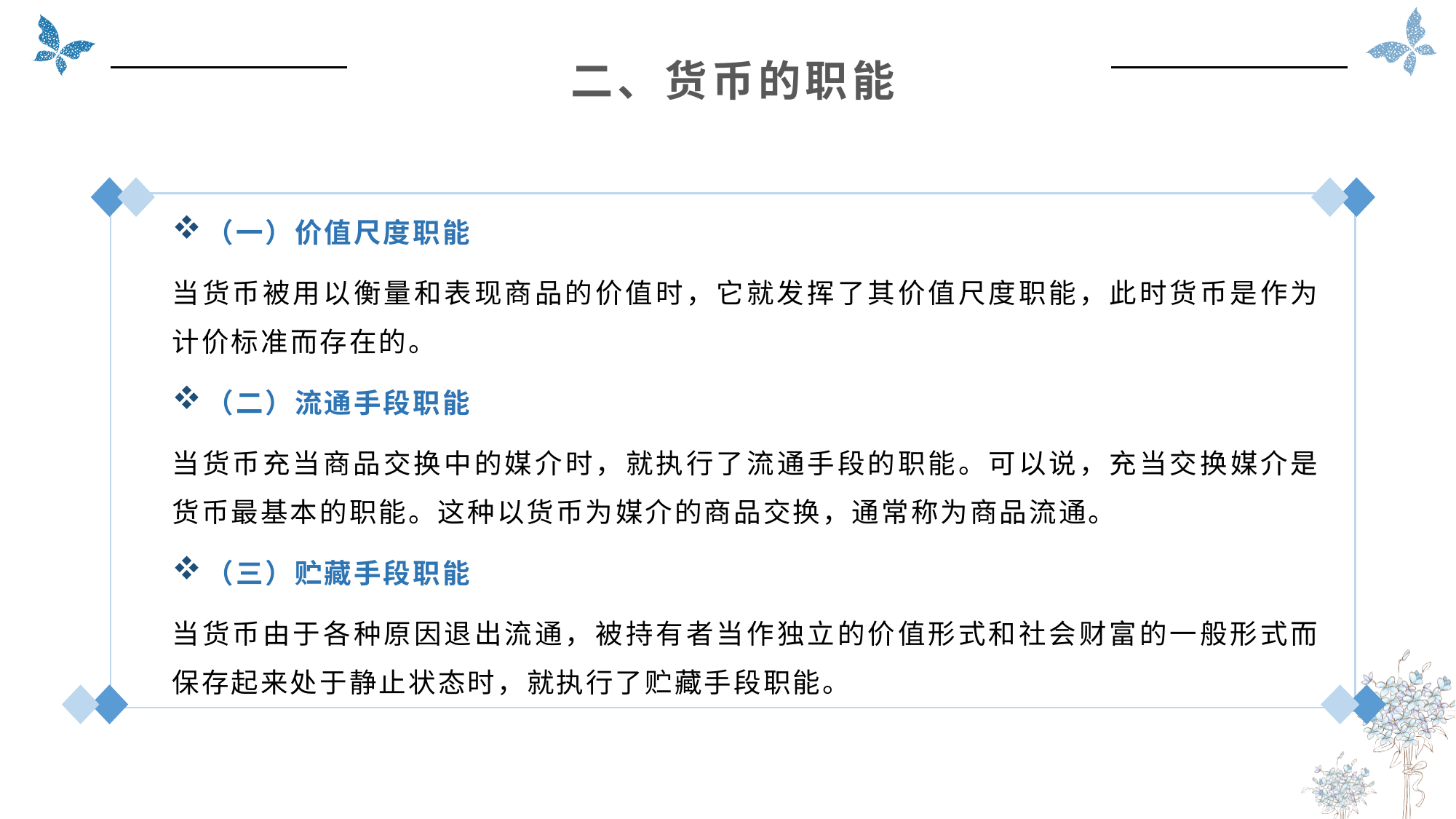

二、货币的职能

（一）价值尺度职能
当货币被用以衡量和表现商品的价值时，它就发挥了其价值尺度职能，此时货币是作为计价标准而存在的。
（二）流通手段职能
当货币充当商品交换中的媒介时，就执行了流通手段的职能。可以说，充当交换媒介是货币最基本的职能。这种以货币为媒介的商品交换，通常称为商品流通。
（三）贮藏手段职能
当货币由于各种原因退出流通，被持有者当作独立的价值形式和社会财富的一般形式而保存起来处于静止状态时，就执行了贮藏手段职能。